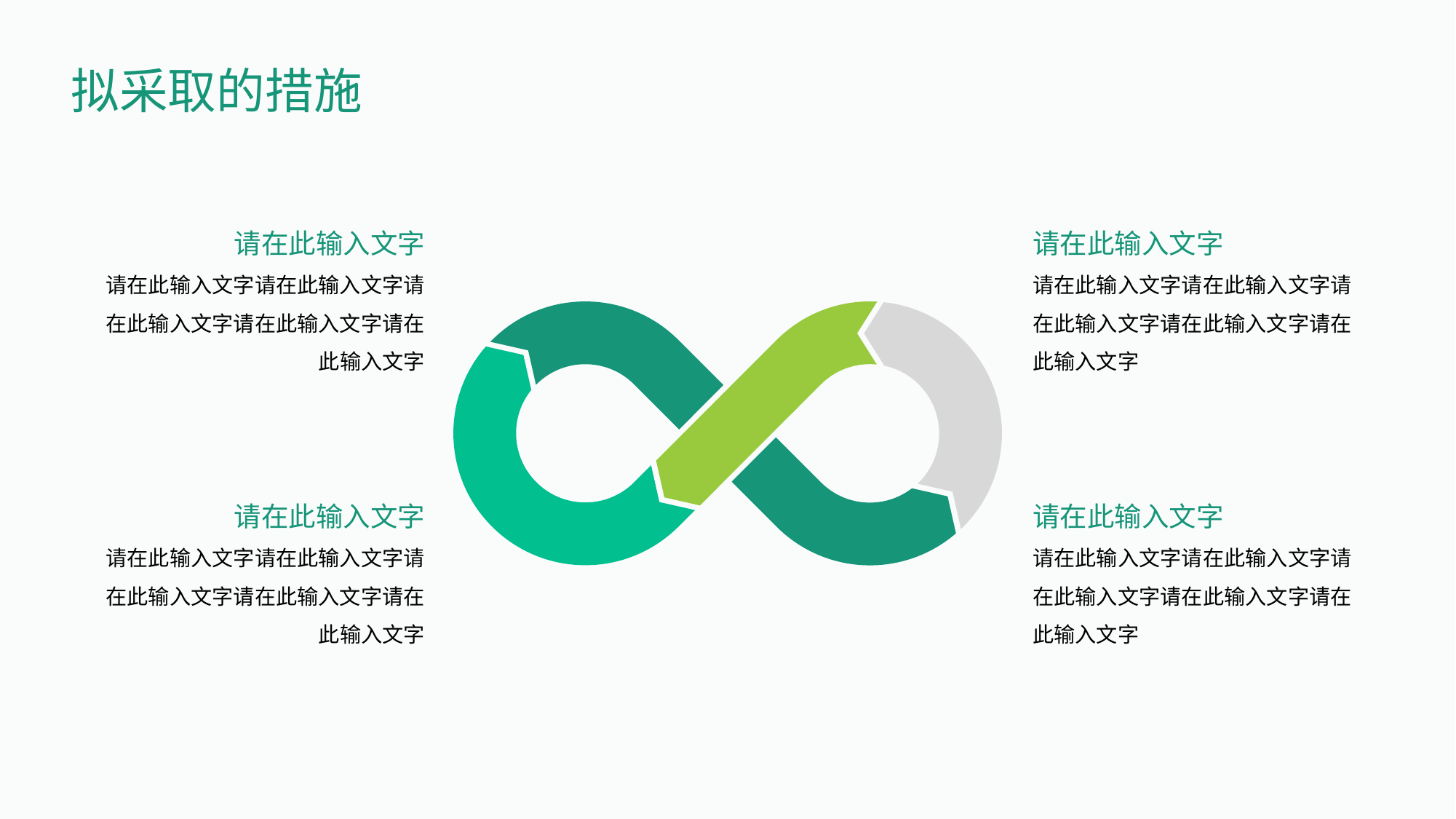

拟采取的措施
请在此输入文字
请在此输入文字请在此输入文字请在此输入文字请在此输入文字请在此输入文字
请在此输入文字
请在此输入文字请在此输入文字请在此输入文字请在此输入文字请在此输入文字

请在此输入文字
请在此输入文字请在此输入文字请在此输入文字请在此输入文字请在此输入文字
请在此输入文字
请在此输入文字请在此输入文字请在此输入文字请在此输入文字请在此输入文字